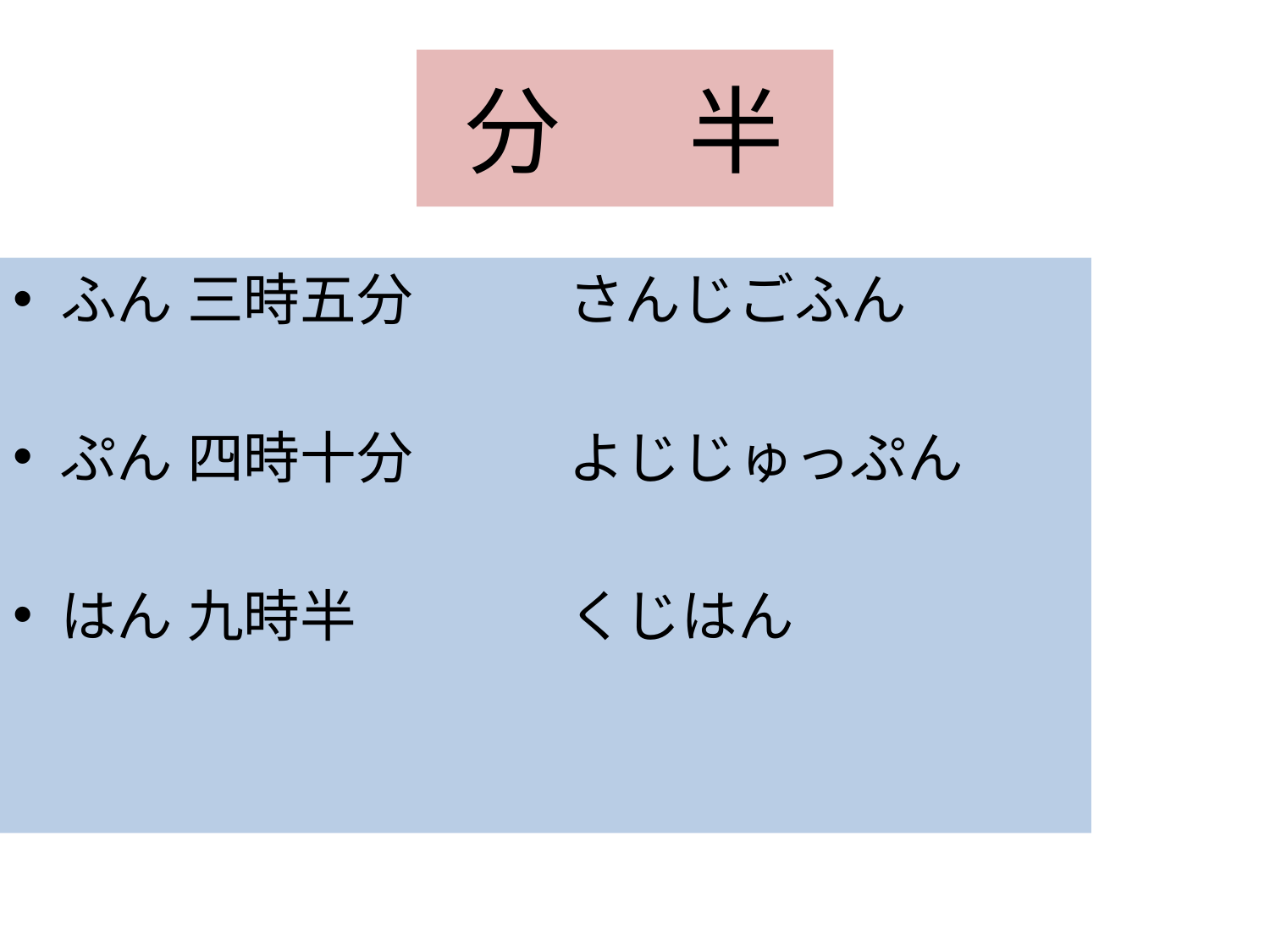

# 分      半
ふん 	三時五分		さんじごふん

ぷん	四時十分		よじじゅっぷん

はん	九時半		くじはん